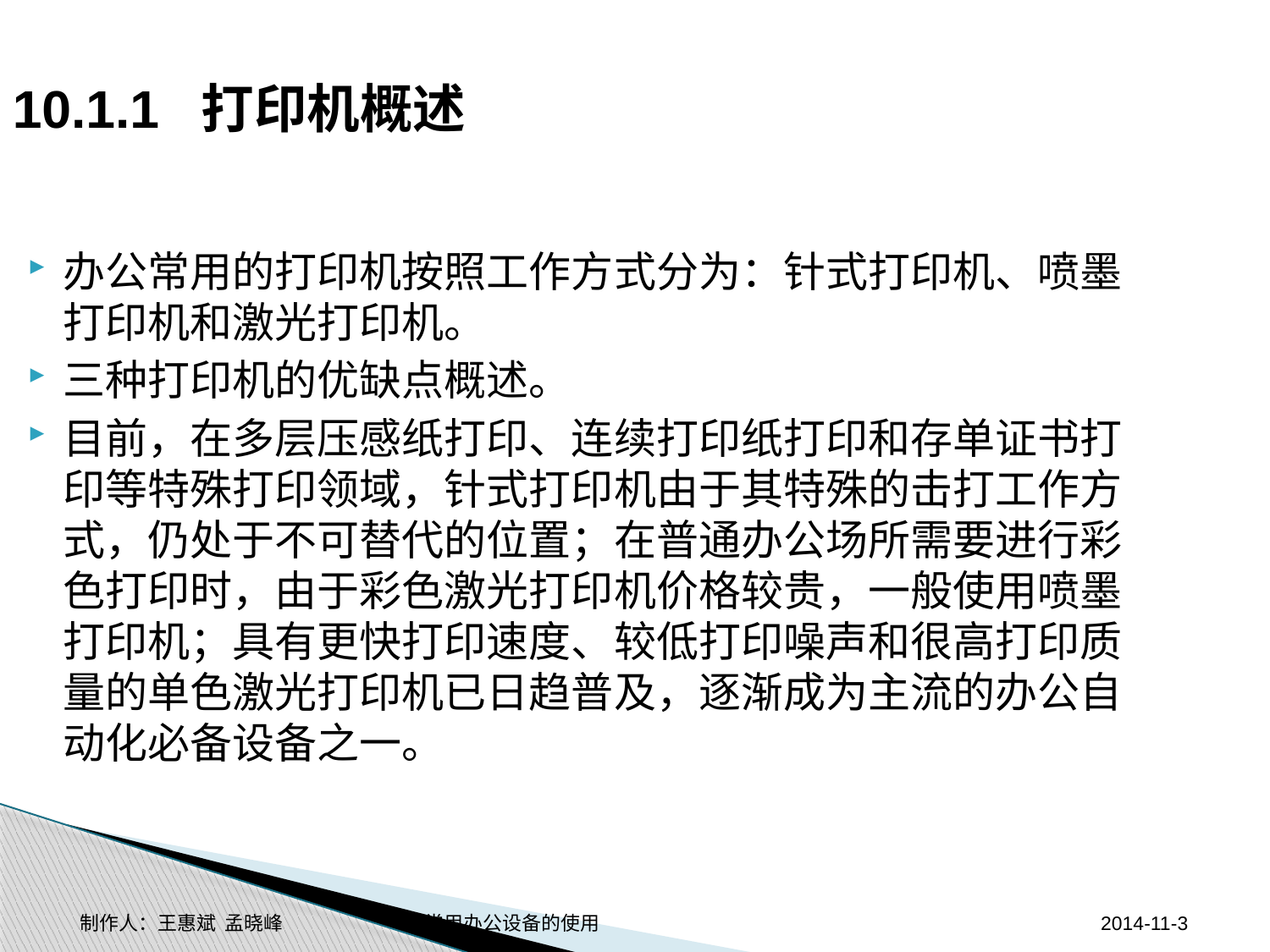

10.1.1  打印机概述
办公常用的打印机按照工作方式分为：针式打印机、喷墨打印机和激光打印机。
三种打印机的优缺点概述。
目前，在多层压感纸打印、连续打印纸打印和存单证书打印等特殊打印领域，针式打印机由于其特殊的击打工作方式，仍处于不可替代的位置；在普通办公场所需要进行彩色打印时，由于彩色激光打印机价格较贵，一般使用喷墨打印机；具有更快打印速度、较低打印噪声和很高打印质量的单色激光打印机已日趋普及，逐渐成为主流的办公自动化必备设备之一。

制作人：王惠斌  孟晓峰                                常用办公设备的使用
2014-11-3